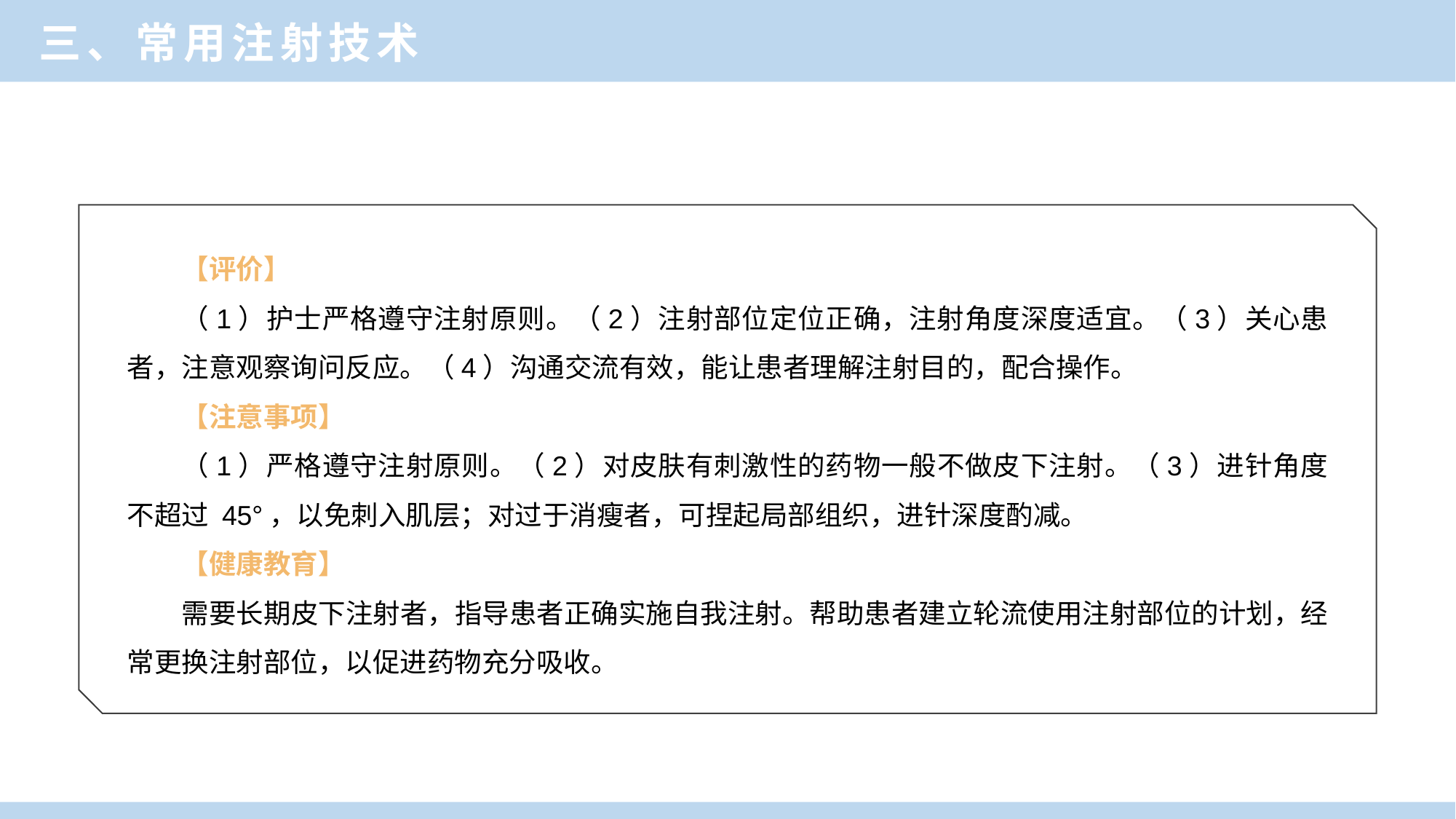

三、常用注射技术

【评价】
（1）护士严格遵守注射原则。（2）注射部位定位正确，注射角度深度适宜。（3）关心患者，注意观察询问反应。（4）沟通交流有效，能让患者理解注射目的，配合操作。
【注意事项】
（1）严格遵守注射原则。（2）对皮肤有刺激性的药物一般不做皮下注射。（3）进针角度不超过 45°，以免刺入肌层；对过于消瘦者，可捏起局部组织，进针深度酌减。
【健康教育】
需要长期皮下注射者，指导患者正确实施自我注射。帮助患者建立轮流使用注射部位的计划，经常更换注射部位，以促进药物充分吸收。